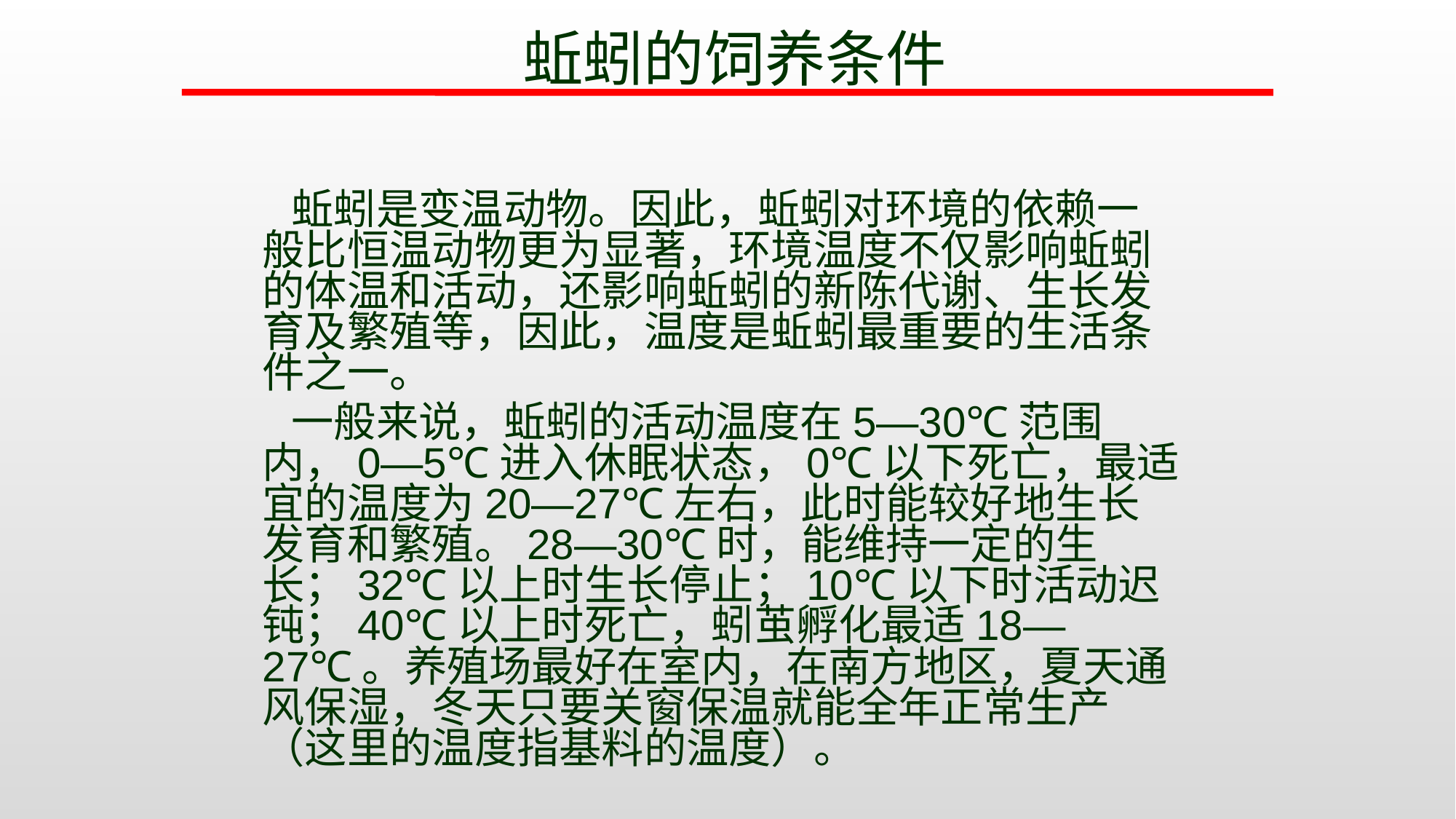

蚯蚓的饲养条件

  蚯蚓是变温动物。因此，蚯蚓对环境的依赖一般比恒温动物更为显著，环境温度不仅影响蚯蚓的体温和活动，还影响蚯蚓的新陈代谢、生长发育及繁殖等，因此，温度是蚯蚓最重要的生活条件之一。
  一般来说，蚯蚓的活动温度在5—30℃范围内，0—5℃进入休眠状态，0℃以下死亡，最适宜的温度为20—27℃左右，此时能较好地生长发育和繁殖。28—30℃时，能维持一定的生长；32℃以上时生长停止；10℃以下时活动迟钝；40℃以上时死亡，蚓茧孵化最适18—27℃。养殖场最好在室内，在南方地区，夏天通风保湿，冬天只要关窗保温就能全年正常生产（这里的温度指基料的温度）。